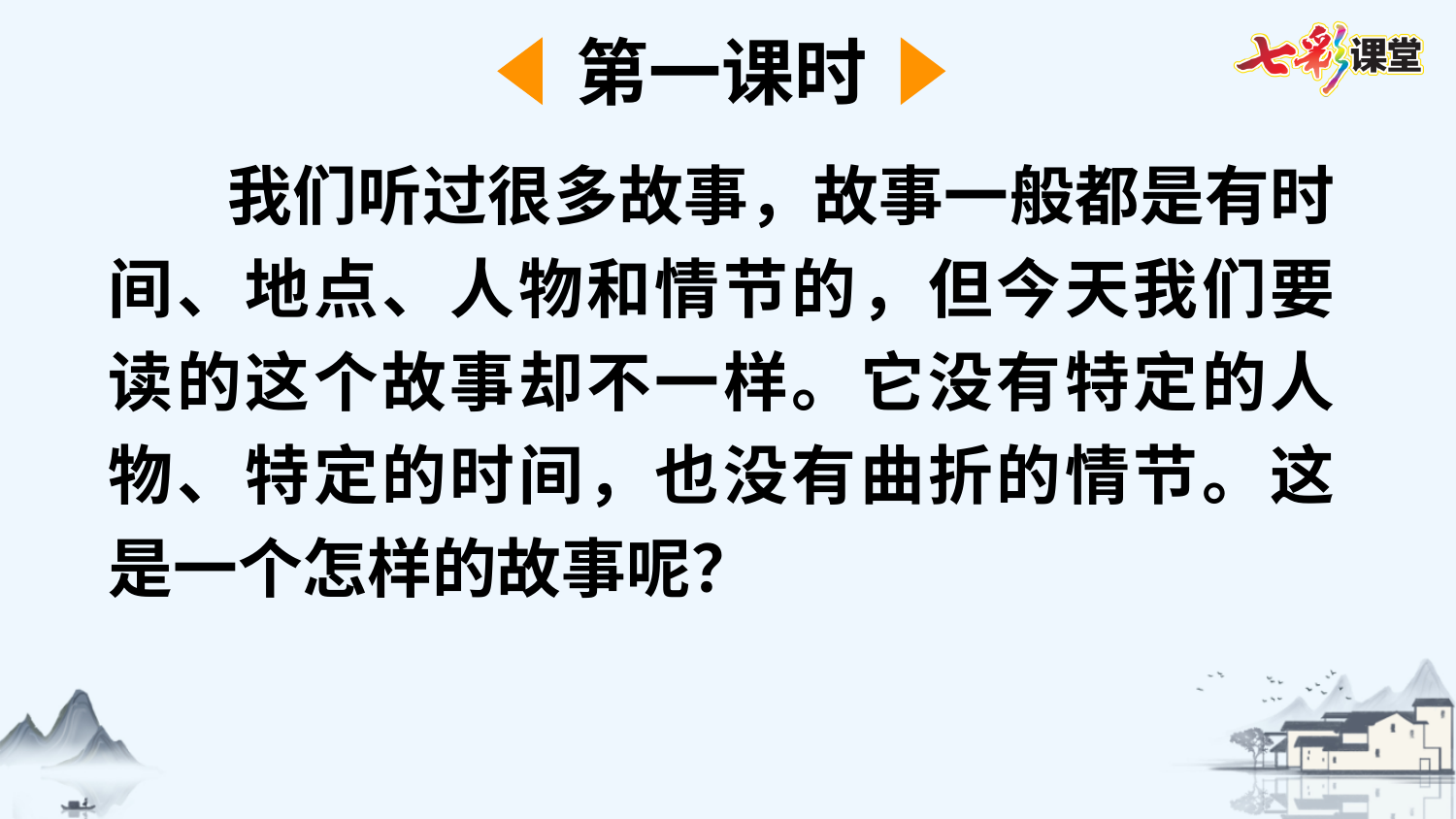

第一课时

  我们听过很多故事，故事一般都是有时间、地点、人物和情节的，但今天我们要读的这个故事却不一样。它没有特定的人物、特定的时间，也没有曲折的情节。这是一个怎样的故事呢？